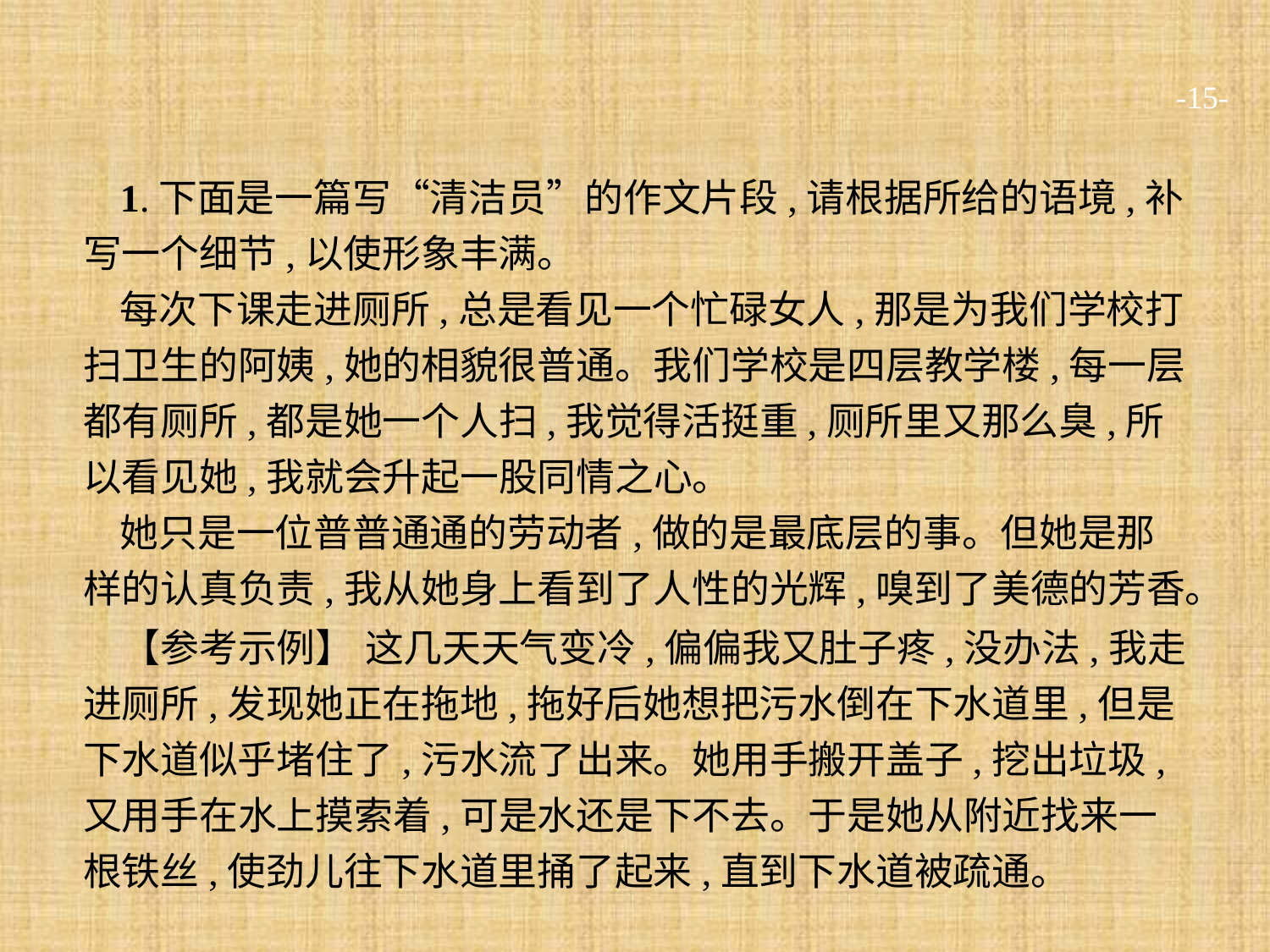

-15-
1.下面是一篇写“清洁员”的作文片段,请根据所给的语境,补写一个细节,以使形象丰满。
每次下课走进厕所,总是看见一个忙碌女人,那是为我们学校打扫卫生的阿姨,她的相貌很普通。我们学校是四层教学楼,每一层都有厕所,都是她一个人扫,我觉得活挺重,厕所里又那么臭,所以看见她,我就会升起一股同情之心。
她只是一位普普通通的劳动者,做的是最底层的事。但她是那样的认真负责,我从她身上看到了人性的光辉,嗅到了美德的芳香。
【参考示例】 这几天天气变冷,偏偏我又肚子疼,没办法,我走进厕所,发现她正在拖地,拖好后她想把污水倒在下水道里,但是下水道似乎堵住了,污水流了出来。她用手搬开盖子,挖出垃圾,又用手在水上摸索着,可是水还是下不去。于是她从附近找来一根铁丝,使劲儿往下水道里捅了起来,直到下水道被疏通。